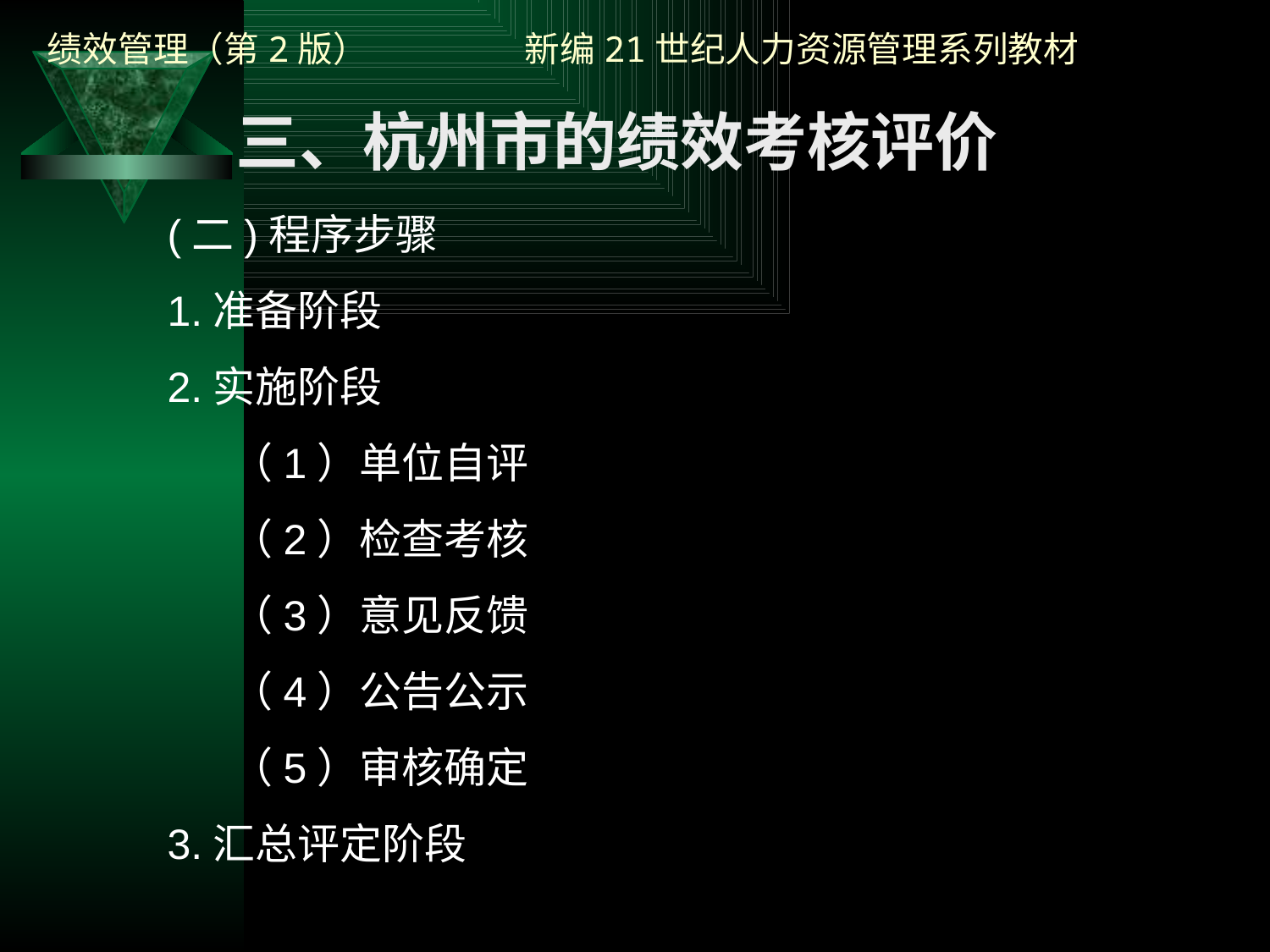

三、杭州市的绩效考核评价
(二)程序步骤
1.准备阶段
2.实施阶段
（1）单位自评
（2）检查考核
（3）意见反馈
（4）公告公示
（5）审核确定
3.汇总评定阶段